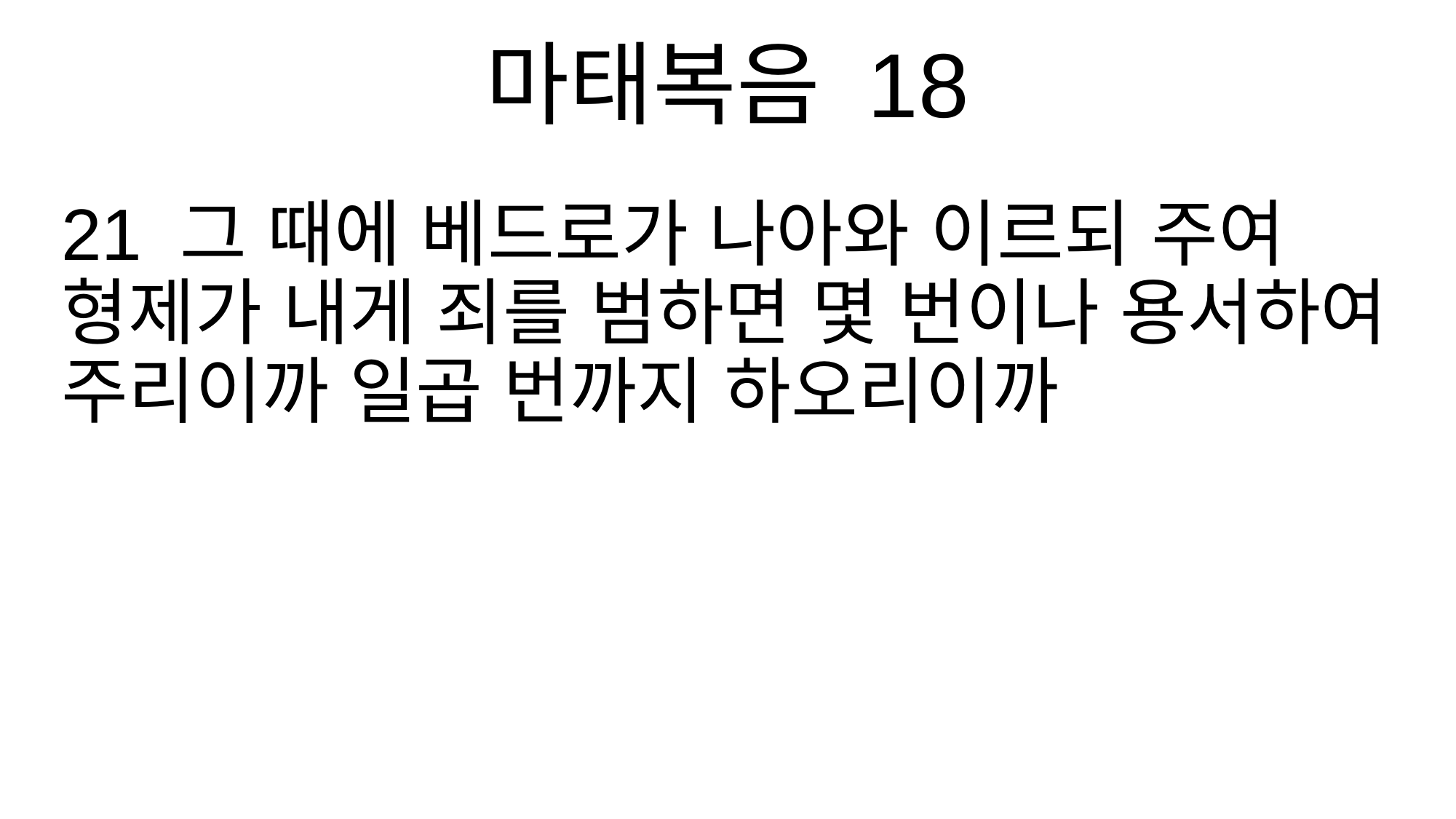

마태복음 18
21 그 때에 베드로가 나아와 이르되 주여 형제가 내게 죄를 범하면 몇 번이나 용서하여 주리이까 일곱 번까지 하오리이까